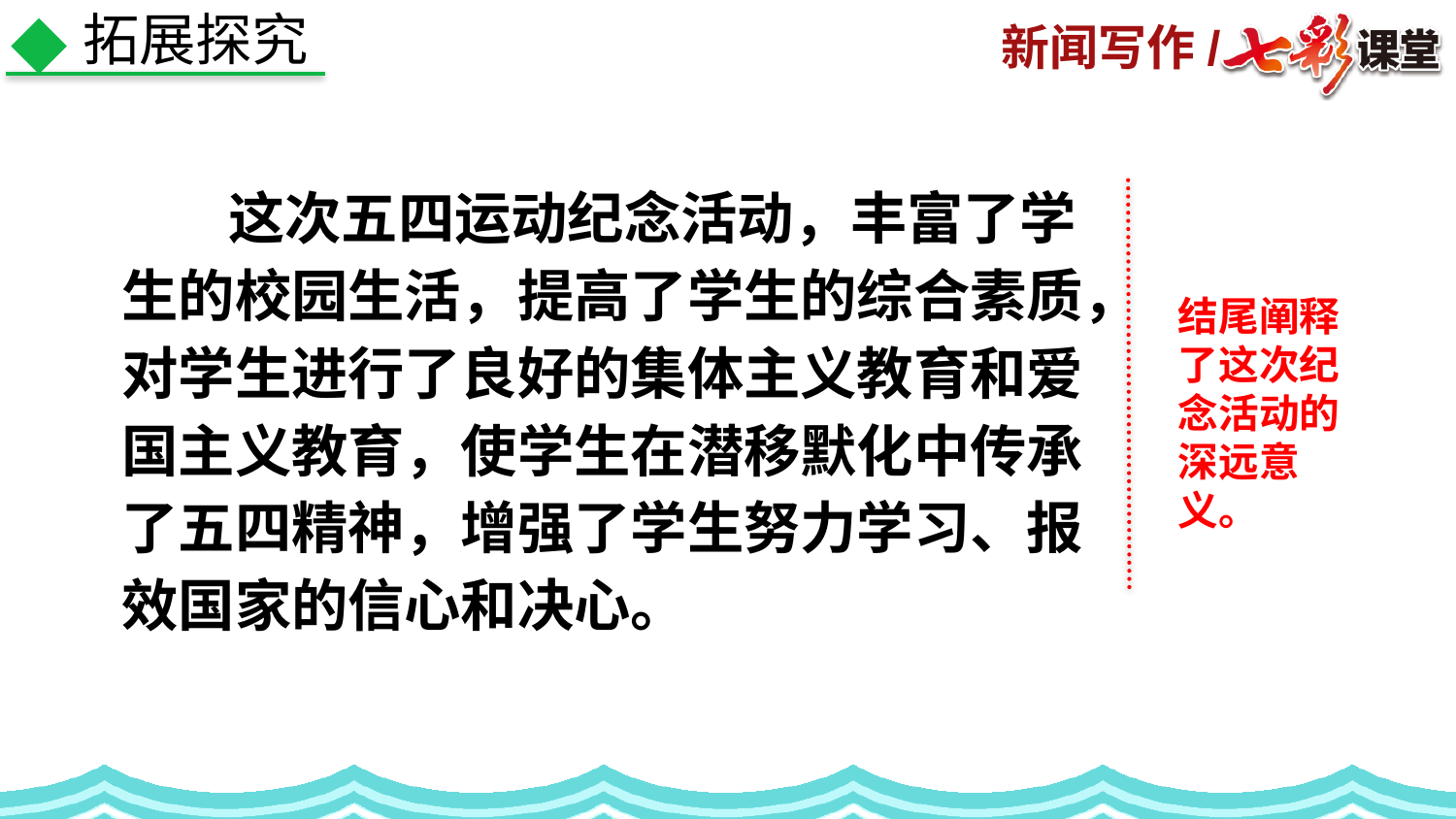

拓展探究

 这次五四运动纪念活动，丰富了学生的校园生活，提高了学生的综合素质，对学生进行了良好的集体主义教育和爱国主义教育，使学生在潜移默化中传承了五四精神，增强了学生努力学习、报效国家的信心和决心。
结尾阐释了这次纪念活动的深远意义。